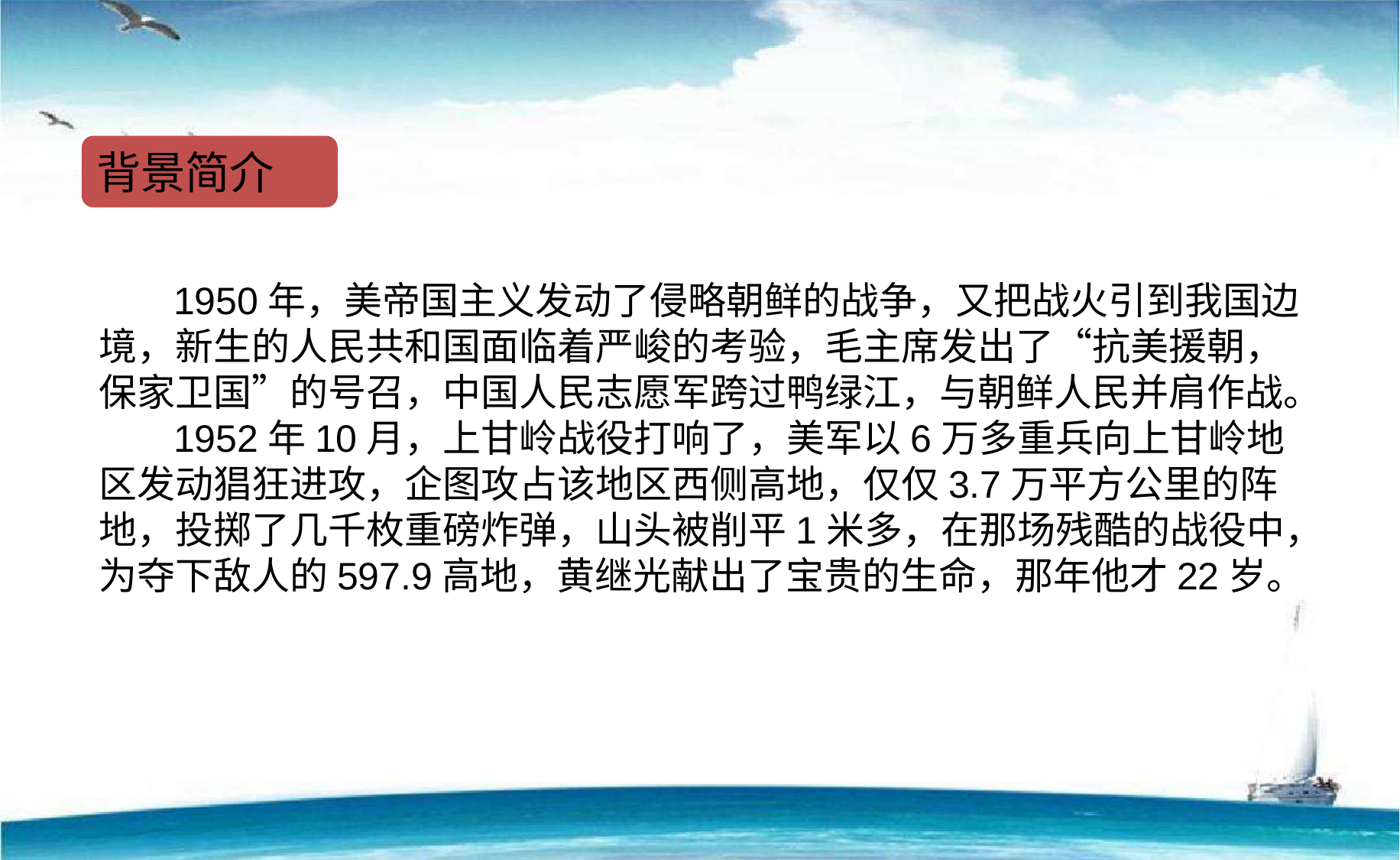

背景简介

       1950年，美帝国主义发动了侵略朝鲜的战争，又把战火引到我国边境，新生的人民共和国面临着严峻的考验，毛主席发出了“抗美援朝，保家卫国”的号召，中国人民志愿军跨过鸭绿江，与朝鲜人民并肩作战。
       1952年10月，上甘岭战役打响了，美军以6万多重兵向上甘岭地区发动猖狂进攻，企图攻占该地区西侧高地，仅仅3.7万平方公里的阵地，投掷了几千枚重磅炸弹，山头被削平1米多，在那场残酷的战役中，为夺下敌人的597.9高地，黄继光献出了宝贵的生命，那年他才22岁。